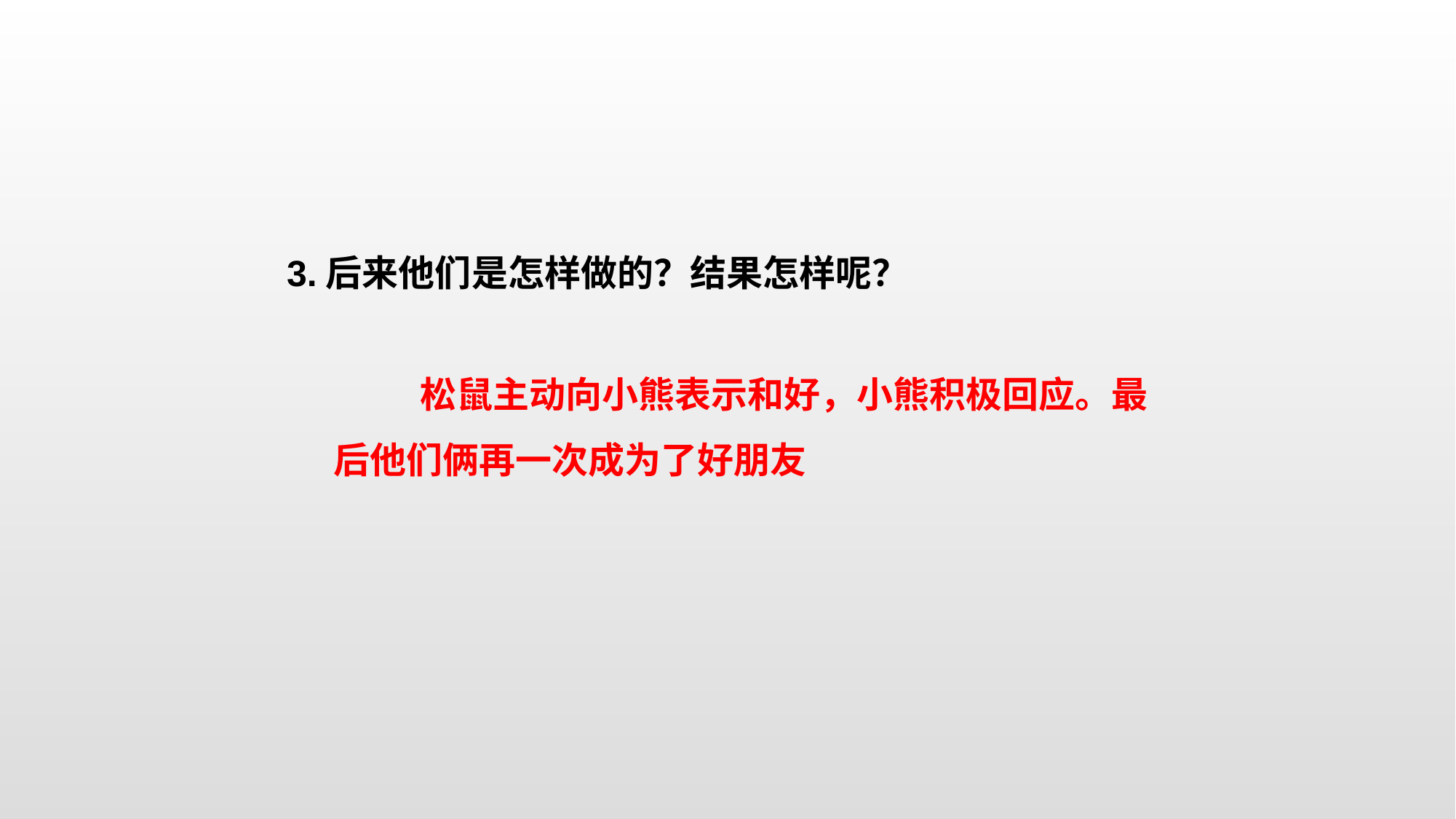

3.后来他们是怎样做的？结果怎样呢？
松鼠主动向小熊表示和好，小熊积极回应。最后他们俩再一次成为了好朋友